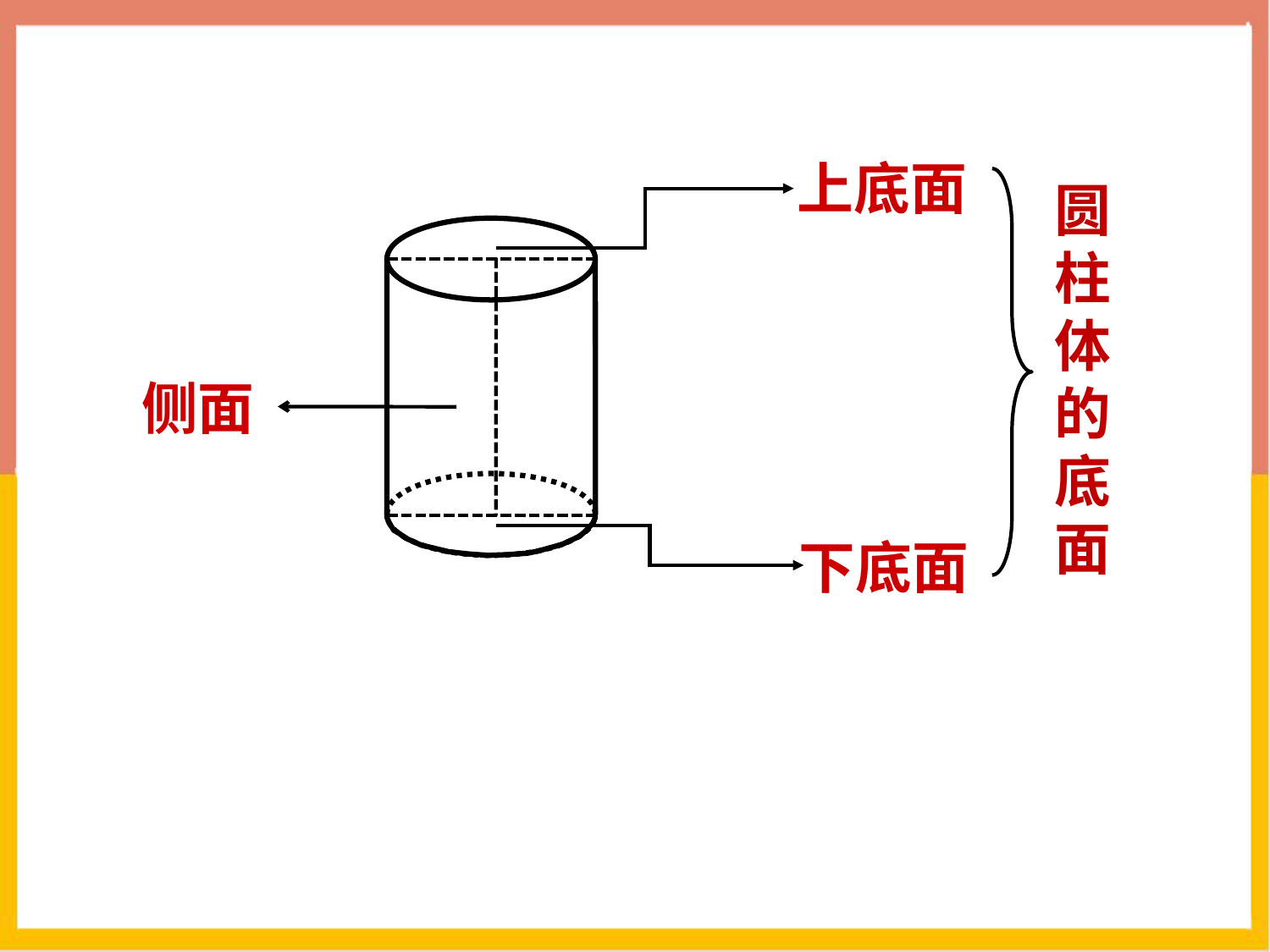

上底面

圆
柱
体
的
底
面

侧面
下底面